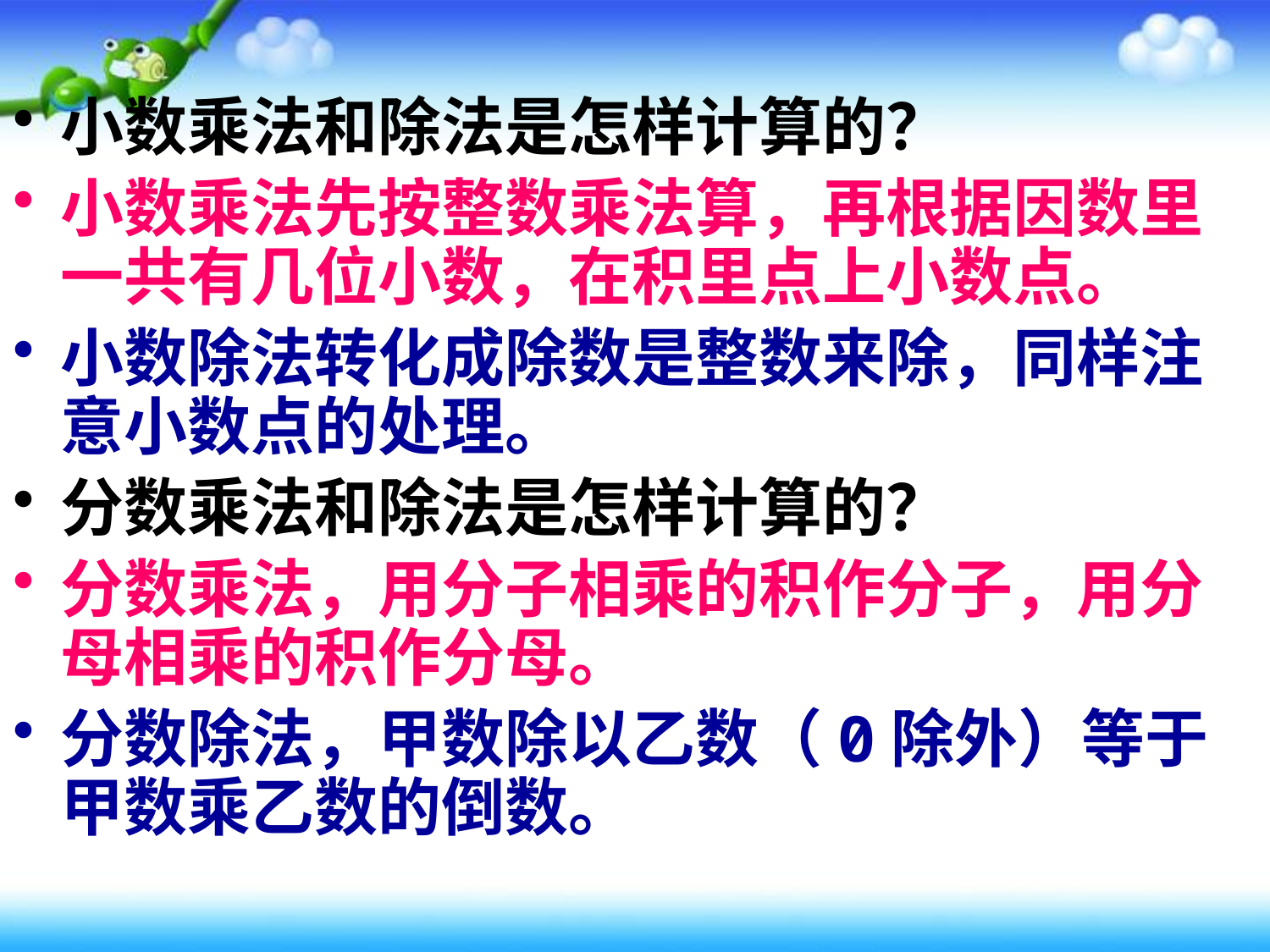

小数乘法和除法是怎样计算的？
小数乘法先按整数乘法算，再根据因数里一共有几位小数，在积里点上小数点。
小数除法转化成除数是整数来除，同样注意小数点的处理。
分数乘法和除法是怎样计算的？
分数乘法，用分子相乘的积作分子，用分母相乘的积作分母。
分数除法，甲数除以乙数（0除外）等于甲数乘乙数的倒数。